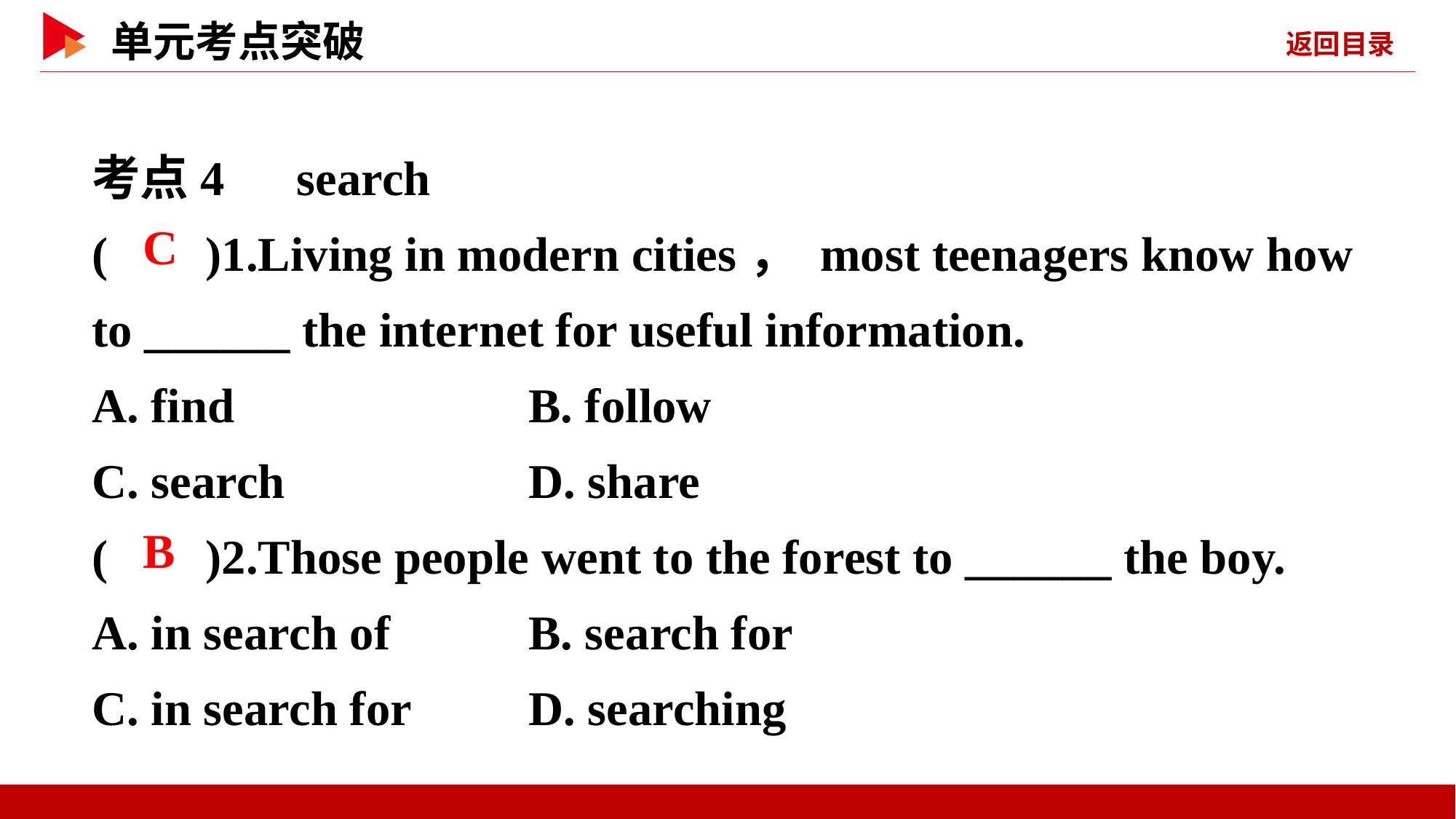

考点4　search
(        )1.Living in modern cities， most teenagers know how to ______ the internet for useful information.
A. find			B. follow
C. search			D. share
(        )2.Those people went to the forest to ______ the boy.
A. in search of		B. search for
C. in search for		D. searching
   C
   B